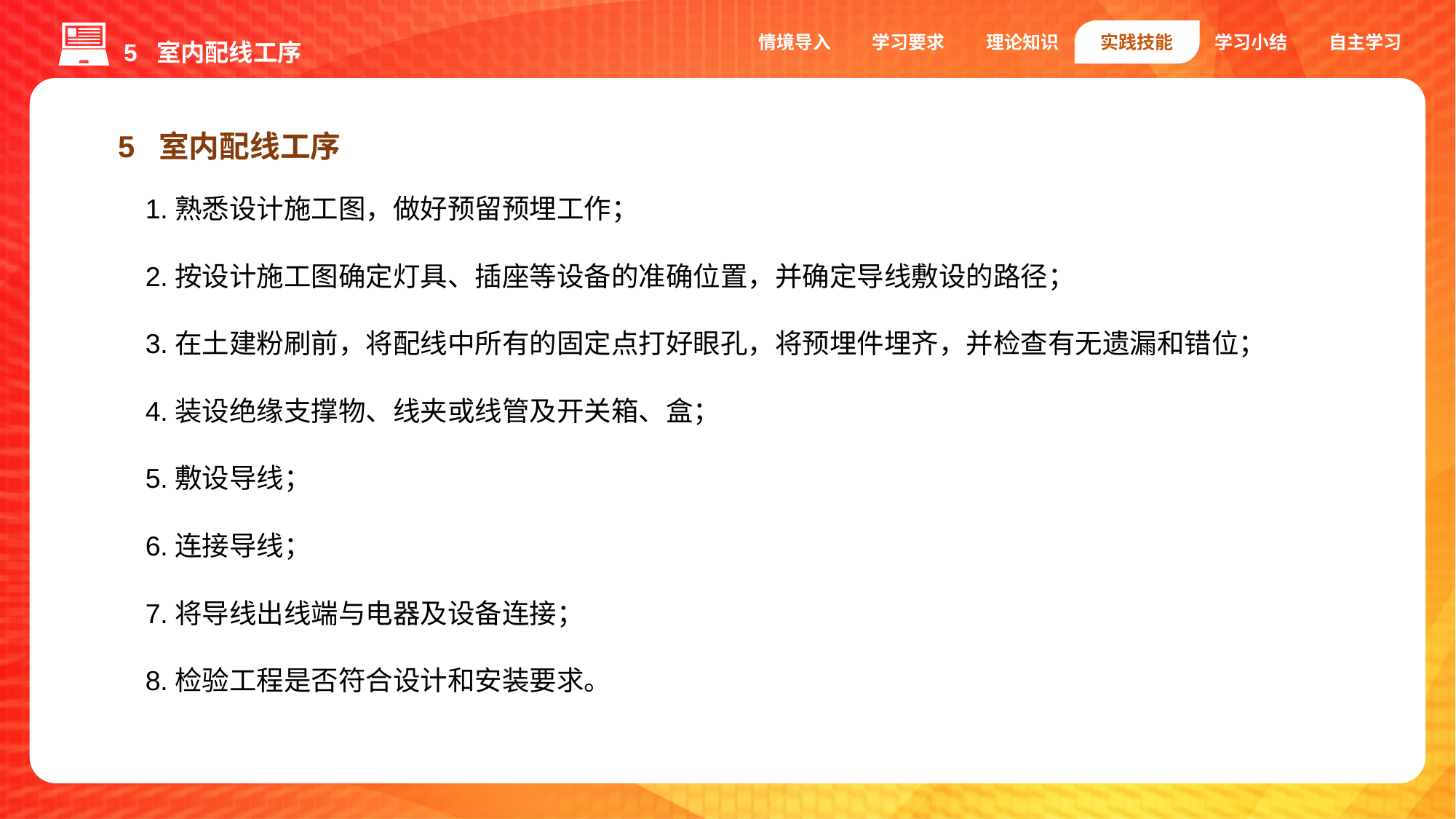

5  室内配线工序
情境导入
学习要求
理论知识
实践技能
学习小结
自主学习

5  室内配线工序
1.熟悉设计施工图，做好预留预埋工作；
2.按设计施工图确定灯具、插座等设备的准确位置，并确定导线敷设的路径；
3.在土建粉刷前，将配线中所有的固定点打好眼孔，将预埋件埋齐，并检查有无遗漏和错位；
4.装设绝缘支撑物、线夹或线管及开关箱、盒；
5.敷设导线；
6.连接导线；
7.将导线出线端与电器及设备连接；
8.检验工程是否符合设计和安装要求。